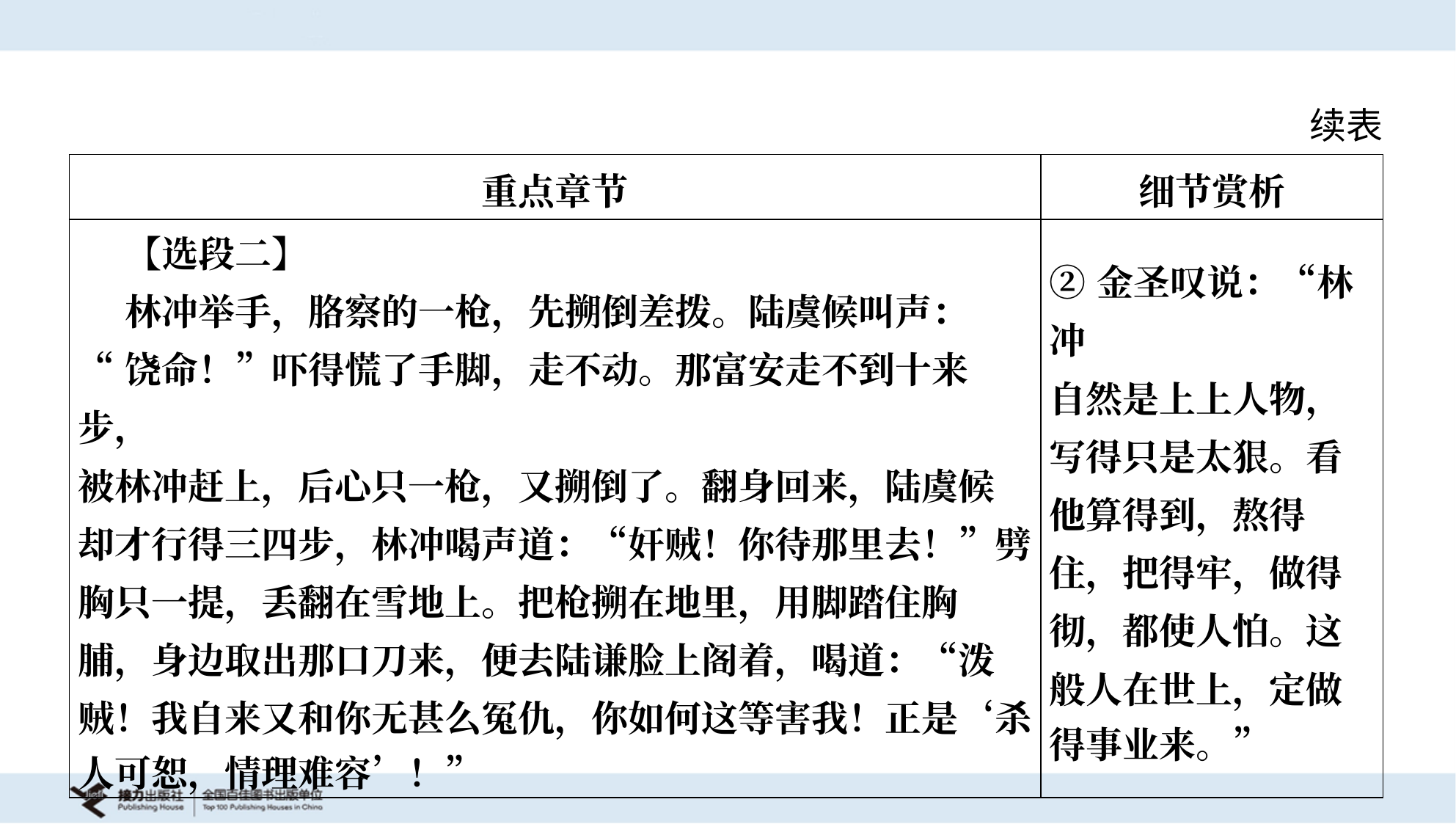

续表
| 重点章节 | 细节赏析 |
| --- | --- |
| 【选段二】 林冲举手，胳察的一枪，先搠倒差拨。陆虞候叫声： “饶命！”吓得慌了手脚，走不动。那富安走不到十来步， 被林冲赶上，后心只一枪，又搠倒了。翻身回来，陆虞候 却才行得三四步，林冲喝声道：“奸贼！你待那里去！”劈 胸只一提，丢翻在雪地上。把枪搠在地里，用脚踏住胸 脯，身边取出那口刀来，便去陆谦脸上阁着，喝道：“泼 贼！我自来又和你无甚么冤仇，你如何这等害我！正是‘杀 人可恕，情理难容’！” | ②金圣叹说：“林冲 自然是上上人物， 写得只是太狠。看 他算得到，熬得 住，把得牢，做得 彻，都使人怕。这 般人在世上，定做 得事业来。” |